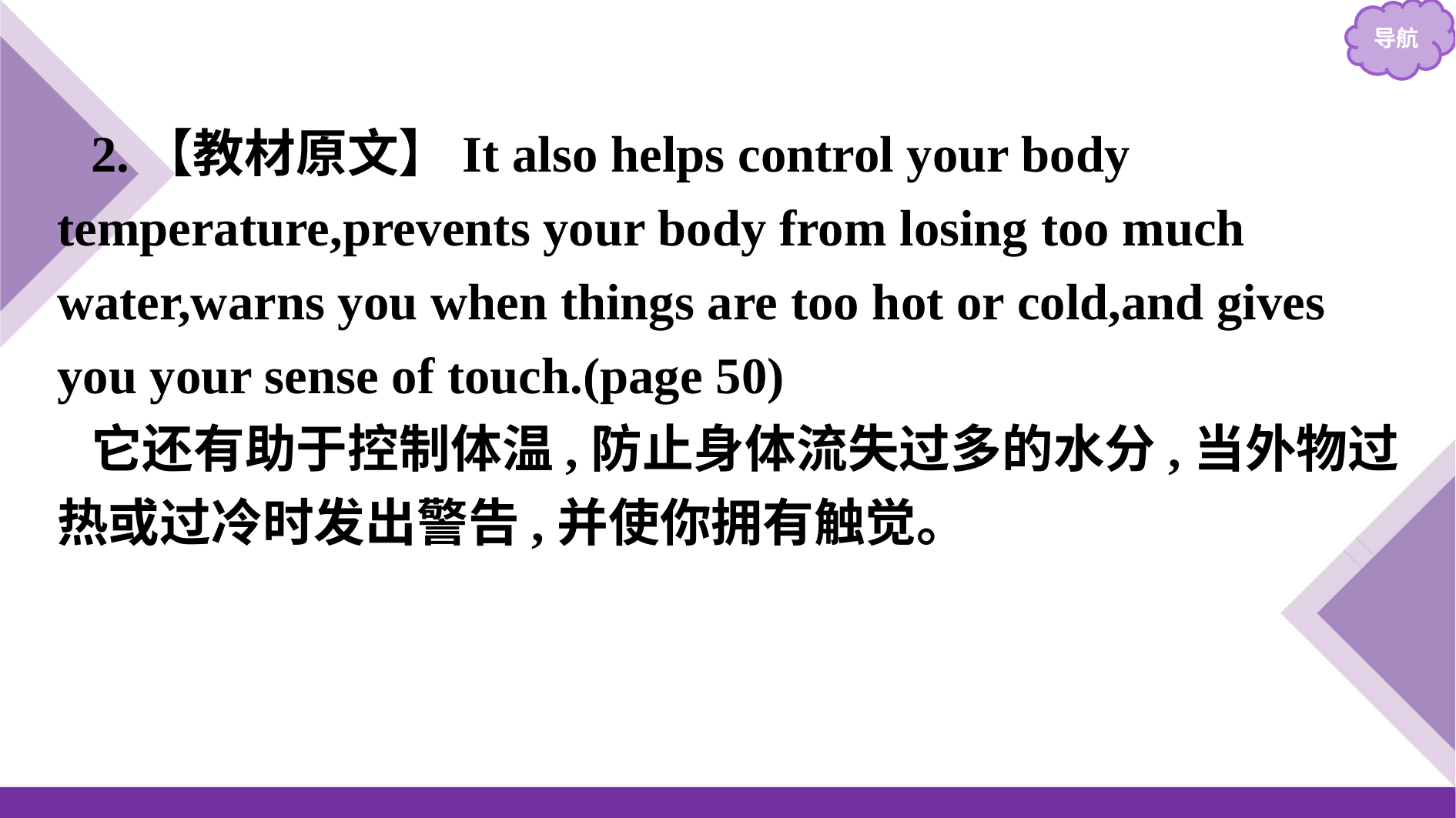

2.【教材原文】It also helps control your body temperature,prevents your body from losing too much water,warns you when things are too hot or cold,and gives you your sense of touch.(page 50)
它还有助于控制体温,防止身体流失过多的水分,当外物过热或过冷时发出警告,并使你拥有触觉。